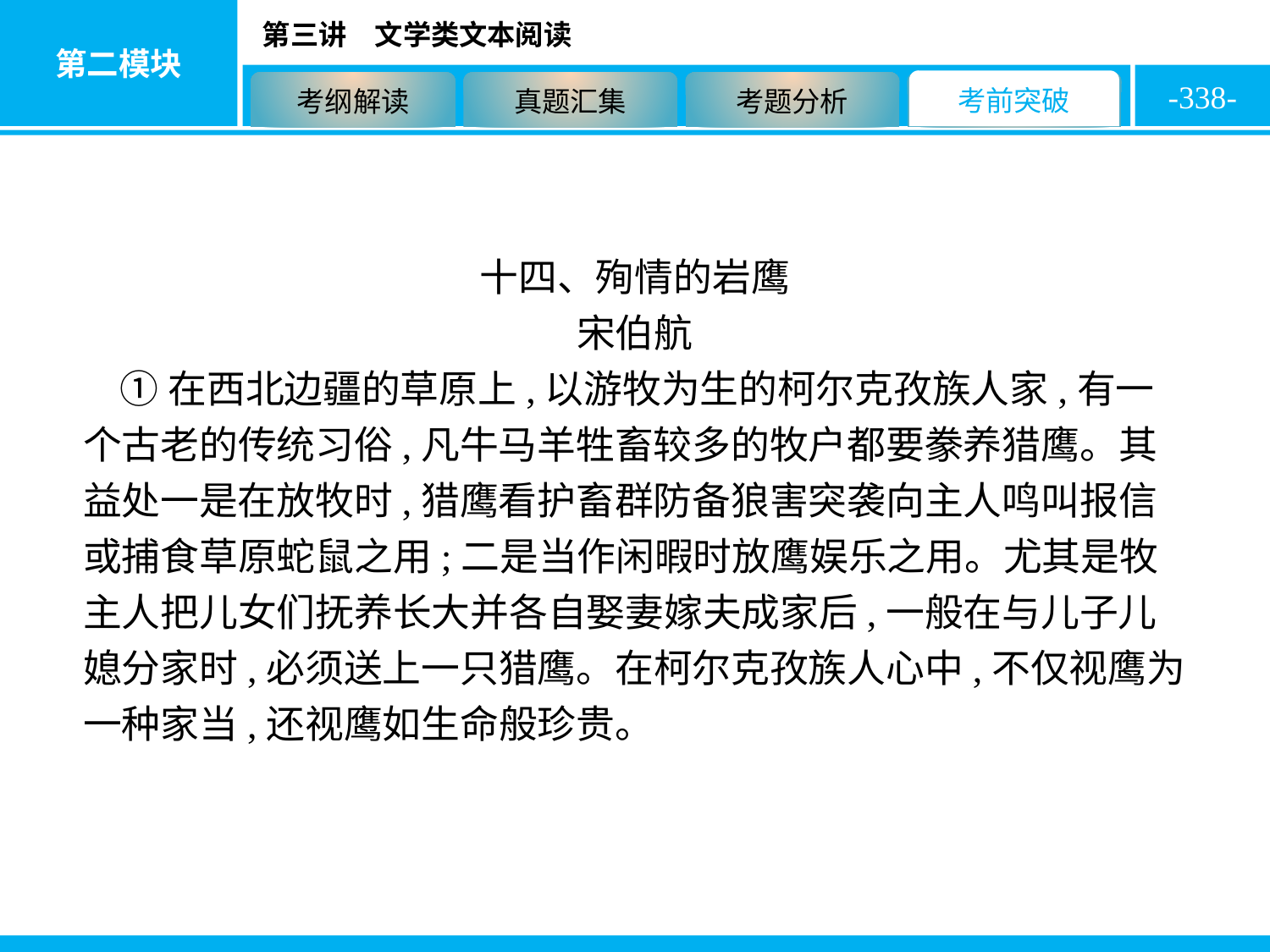

-338-
十四、殉情的岩鹰
宋伯航
①在西北边疆的草原上,以游牧为生的柯尔克孜族人家,有一个古老的传统习俗,凡牛马羊牲畜较多的牧户都要豢养猎鹰。其益处一是在放牧时,猎鹰看护畜群防备狼害突袭向主人鸣叫报信或捕食草原蛇鼠之用;二是当作闲暇时放鹰娱乐之用。尤其是牧主人把儿女们抚养长大并各自娶妻嫁夫成家后,一般在与儿子儿媳分家时,必须送上一只猎鹰。在柯尔克孜族人心中,不仅视鹰为一种家当,还视鹰如生命般珍贵。